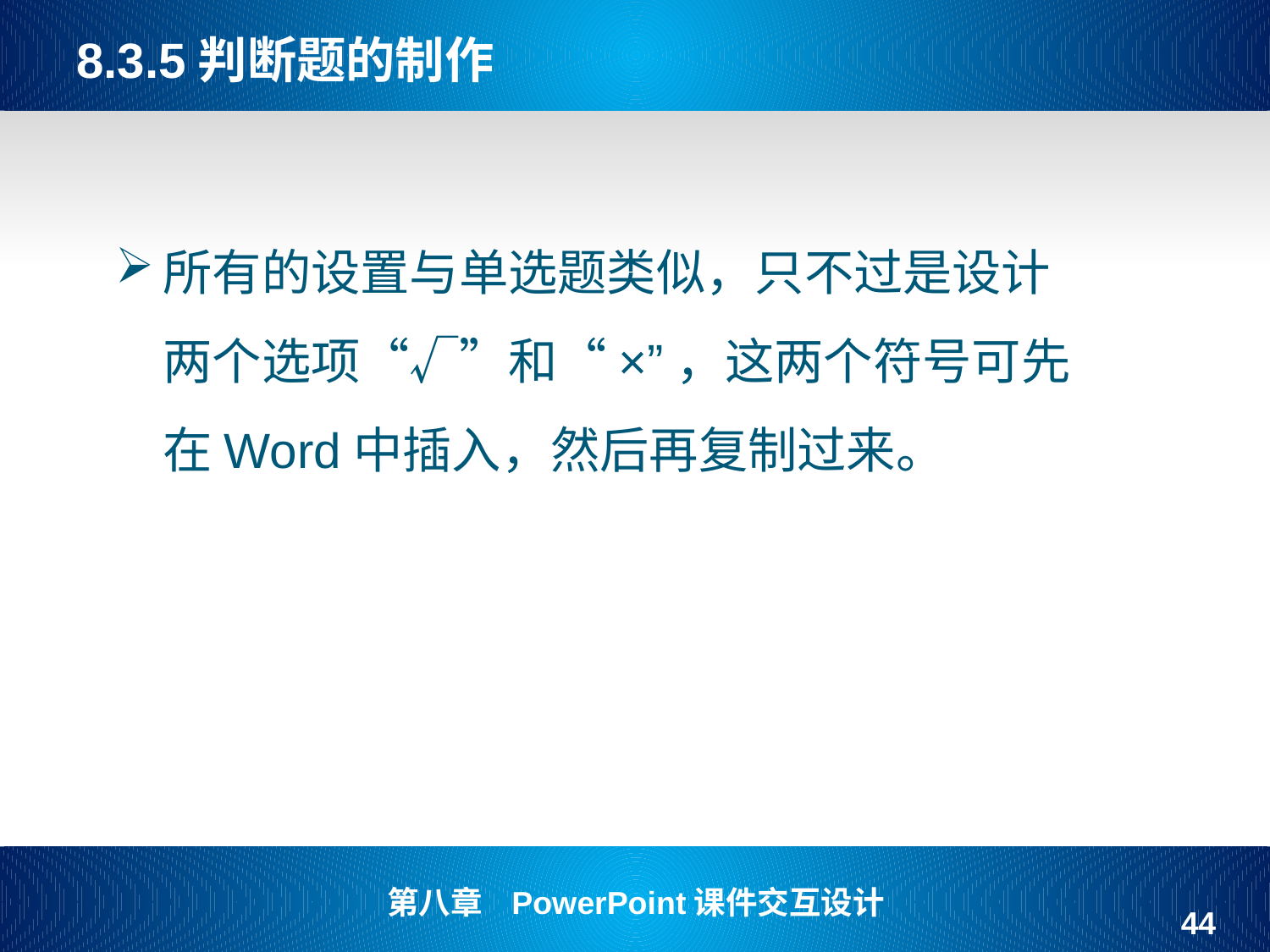

# 8.3.5判断题的制作
所有的设置与单选题类似，只不过是设计两个选项“√”和“×”，这两个符号可先在Word中插入，然后再复制过来。

44